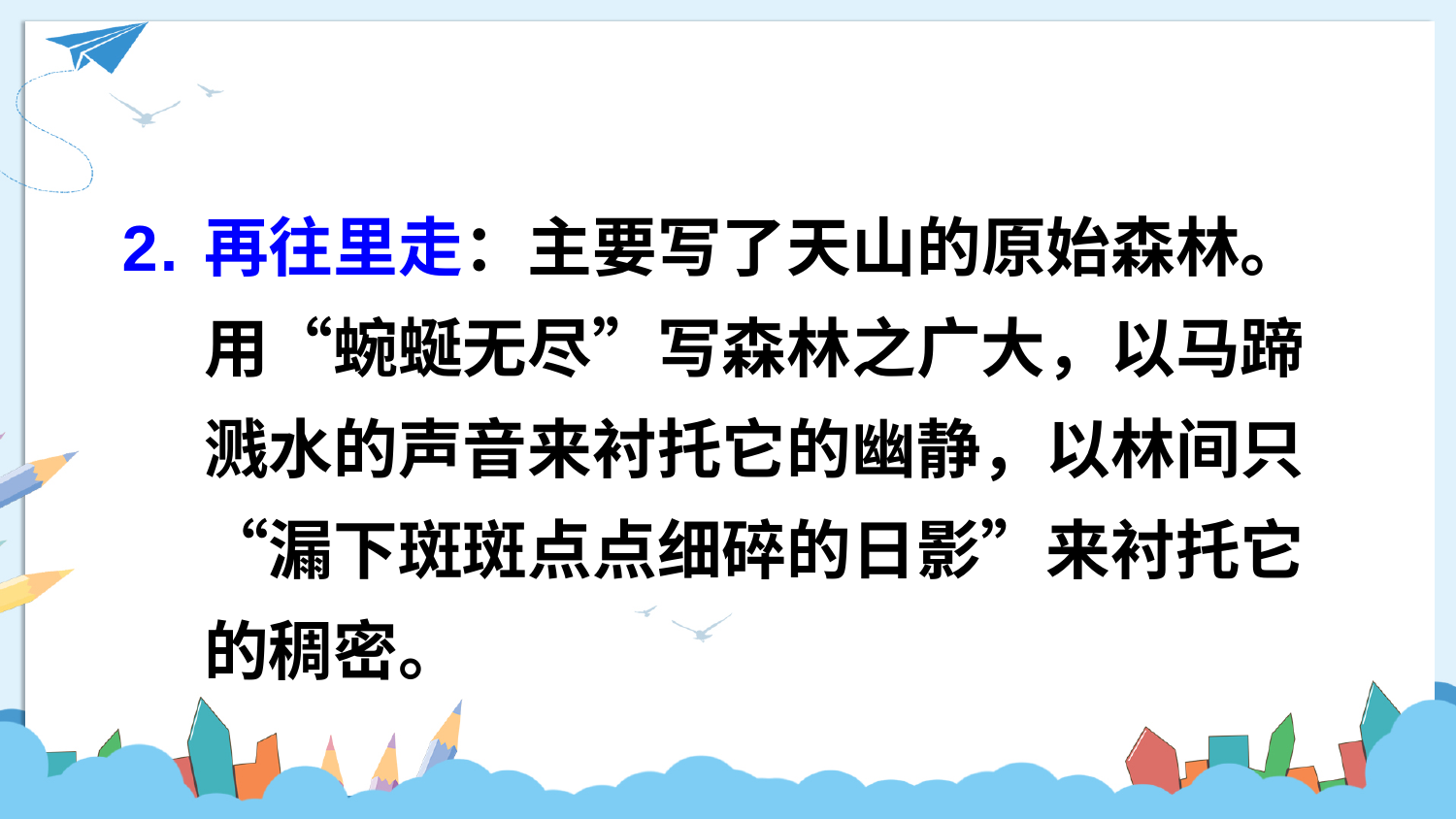

再往里走：主要写了天山的原始森林。用“蜿蜒无尽”写森林之广大，以马蹄溅水的声音来衬托它的幽静，以林间只“漏下斑斑点点细碎的日影”来衬托它的稠密。